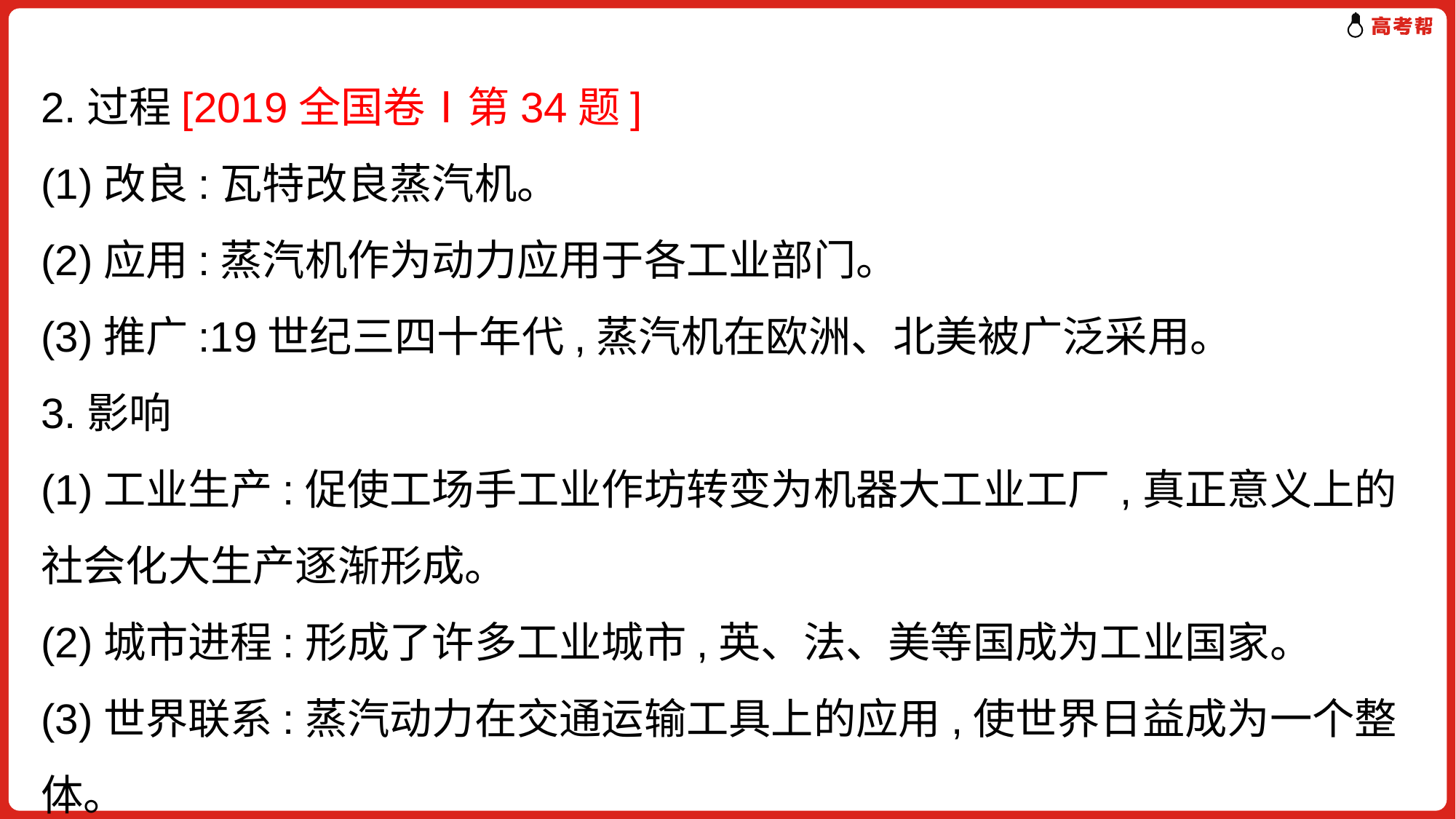

# 2.过程[2019全国卷Ⅰ第34题] (1)改良:瓦特改良蒸汽机。 (2)应用:蒸汽机作为动力应用于各工业部门。 (3)推广:19世纪三四十年代,蒸汽机在欧洲、北美被广泛采用。 3.影响 (1)工业生产:促使工场手工业作坊转变为机器大工业工厂,真正意义上的社会化大生产逐渐形成。 (2)城市进程:形成了许多工业城市,英、法、美等国成为工业国家。 (3)世界联系:蒸汽动力在交通运输工具上的应用,使世界日益成为一个整体。